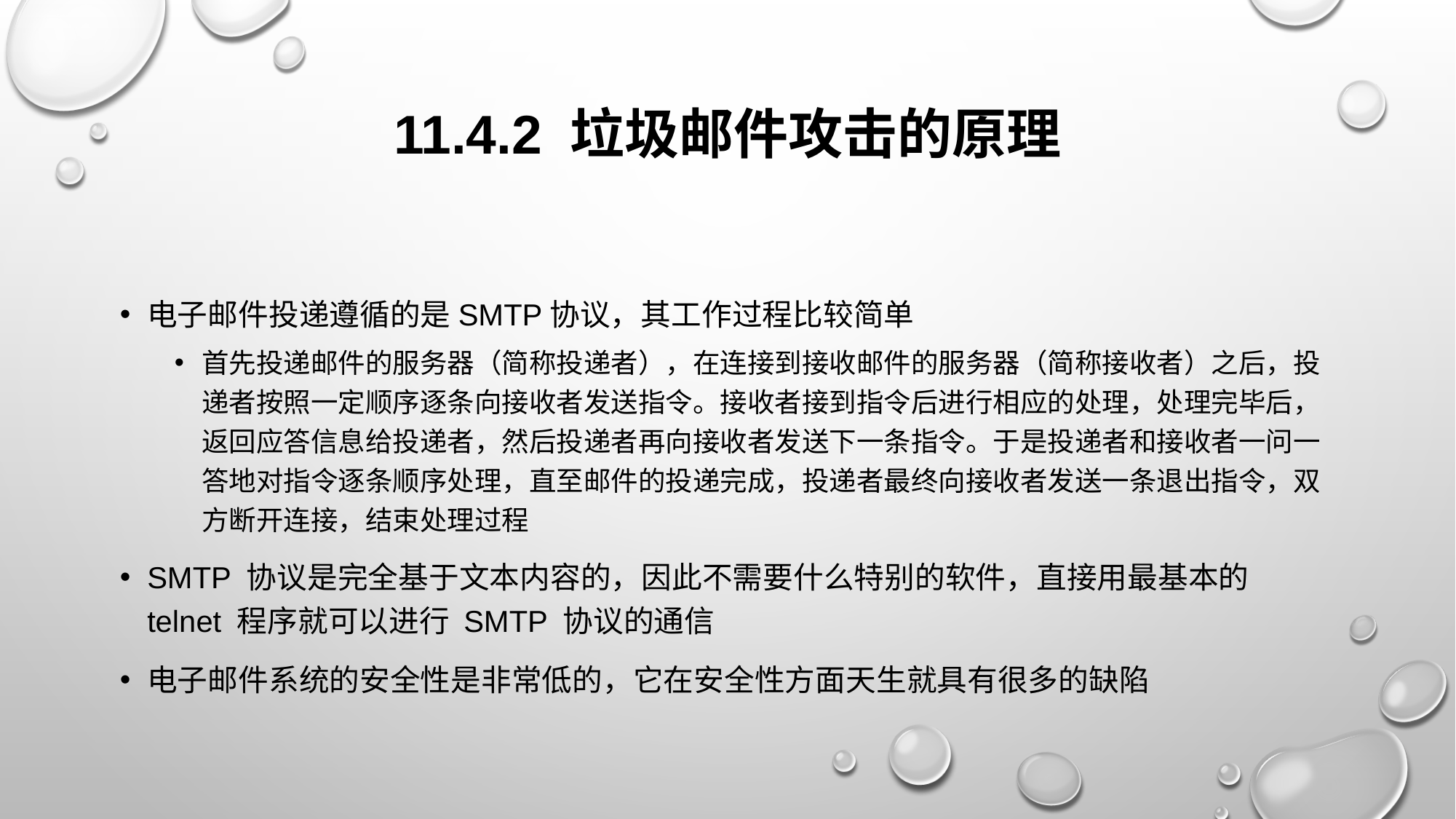

# 11.4.2 垃圾邮件攻击的原理
电子邮件投递遵循的是SMTP协议，其工作过程比较简单
首先投递邮件的服务器（简称投递者），在连接到接收邮件的服务器（简称接收者）之后，投递者按照一定顺序逐条向接收者发送指令。接收者接到指令后进行相应的处理，处理完毕后，返回应答信息给投递者，然后投递者再向接收者发送下一条指令。于是投递者和接收者一问一答地对指令逐条顺序处理，直至邮件的投递完成，投递者最终向接收者发送一条退出指令，双方断开连接，结束处理过程
SMTP 协议是完全基于文本内容的，因此不需要什么特别的软件，直接用最基本的 telnet 程序就可以进行 SMTP 协议的通信
电子邮件系统的安全性是非常低的，它在安全性方面天生就具有很多的缺陷